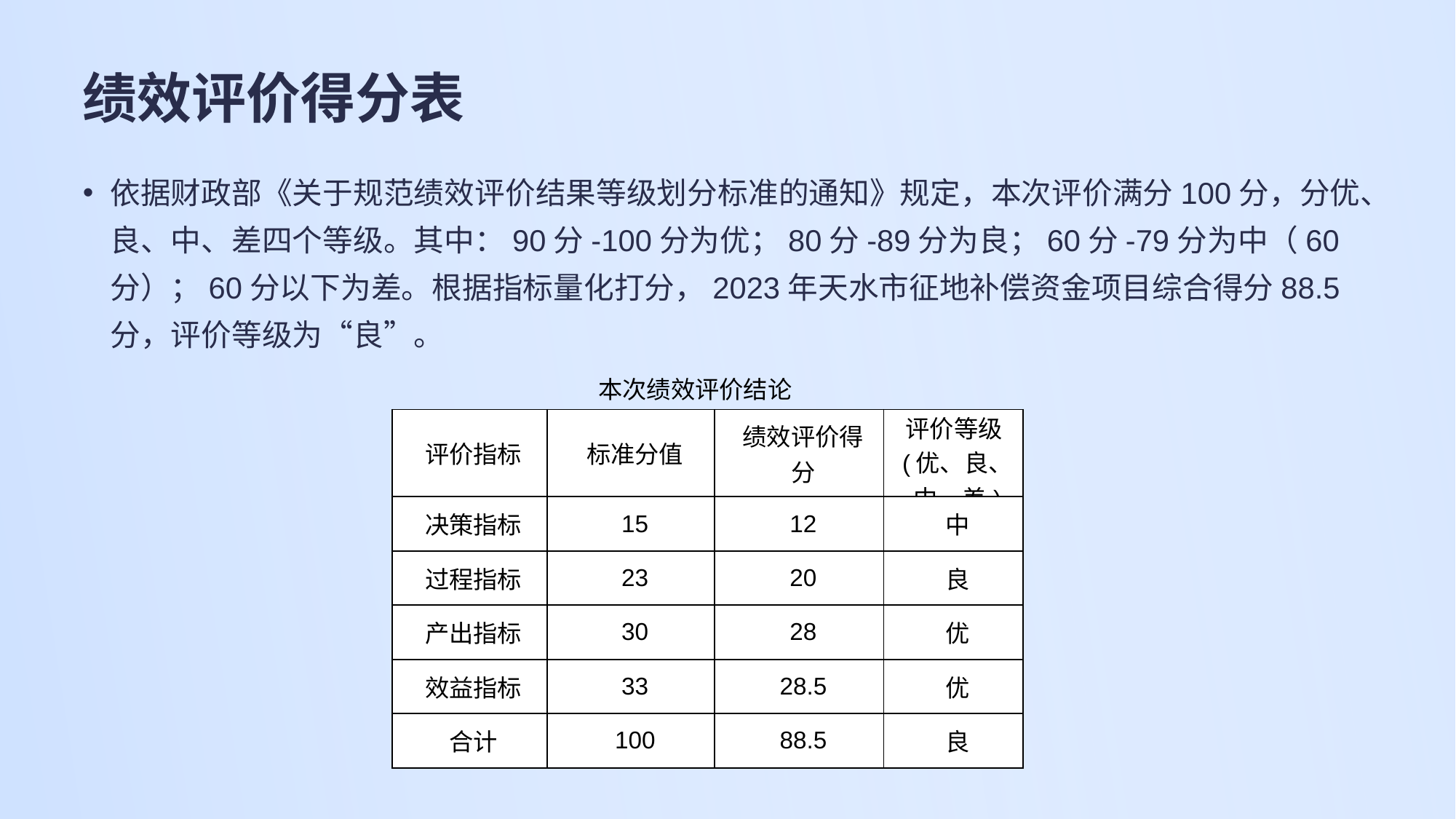

# 绩效评价得分表
依据财政部《关于规范绩效评价结果等级划分标准的通知》规定，本次评价满分100分，分优、良、中、差四个等级。其中：90分-100分为优；80分-89分为良；60分-79分为中（60分）；60分以下为差。根据指标量化打分，2023年天水市征地补偿资金项目综合得分88.5分，评价等级为“良”。

本次绩效评价结论
| 评价指标 | 标准分值 | 绩效评价得分 | 评价等级(优、良、中、差) |
| --- | --- | --- | --- |
| 决策指标 | 15 | 12 | 中 |
| 过程指标 | 23 | 20 | 良 |
| 产出指标 | 30 | 28 | 优 |
| 效益指标 | 33 | 28.5 | 优 |
| 合计 | 100 | 88.5 | 良 |